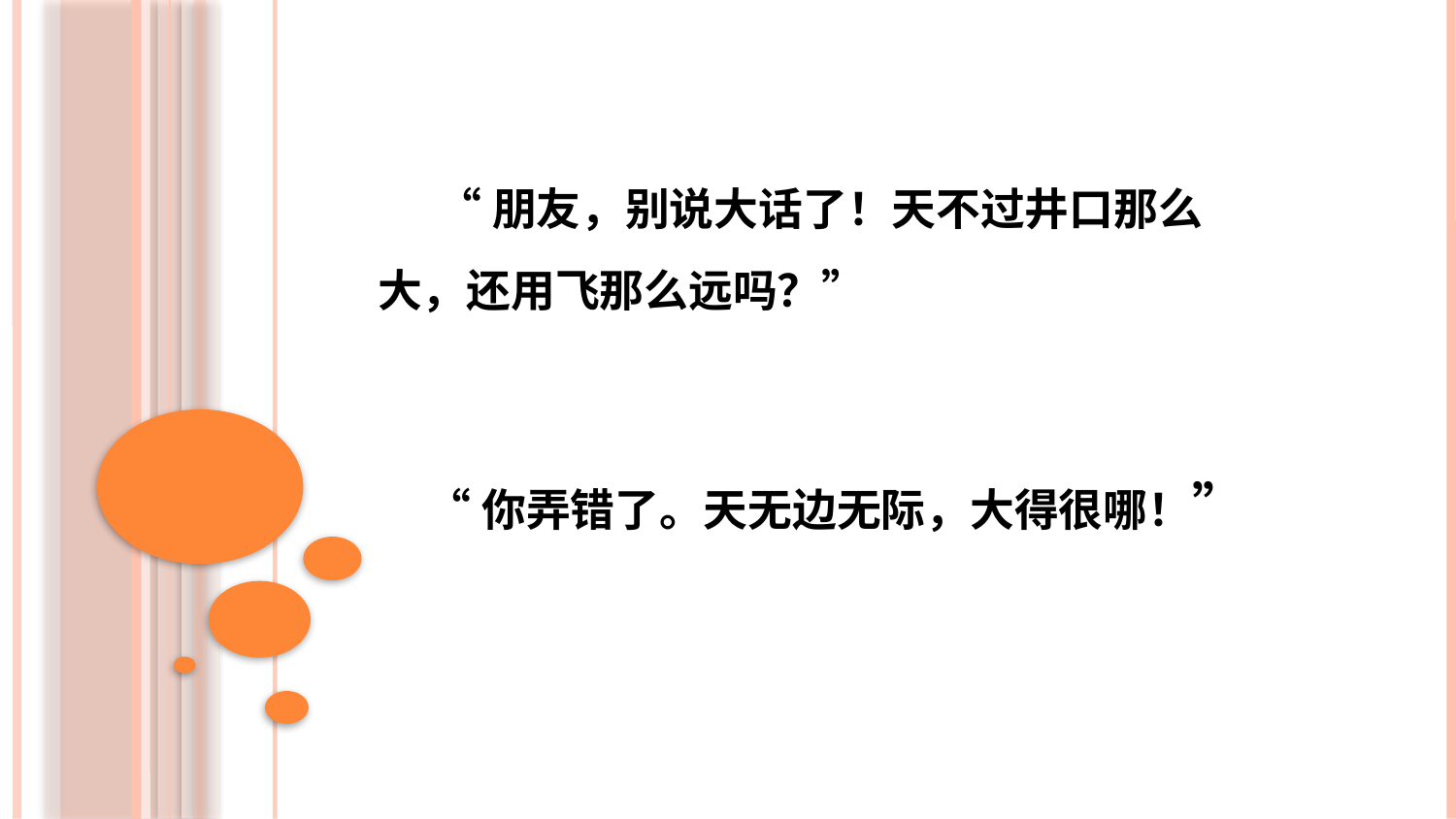

“朋友，别说大话了！天不过井口那么大，还用飞那么远吗？”
     “你弄错了。天无边无际，大得很哪！”